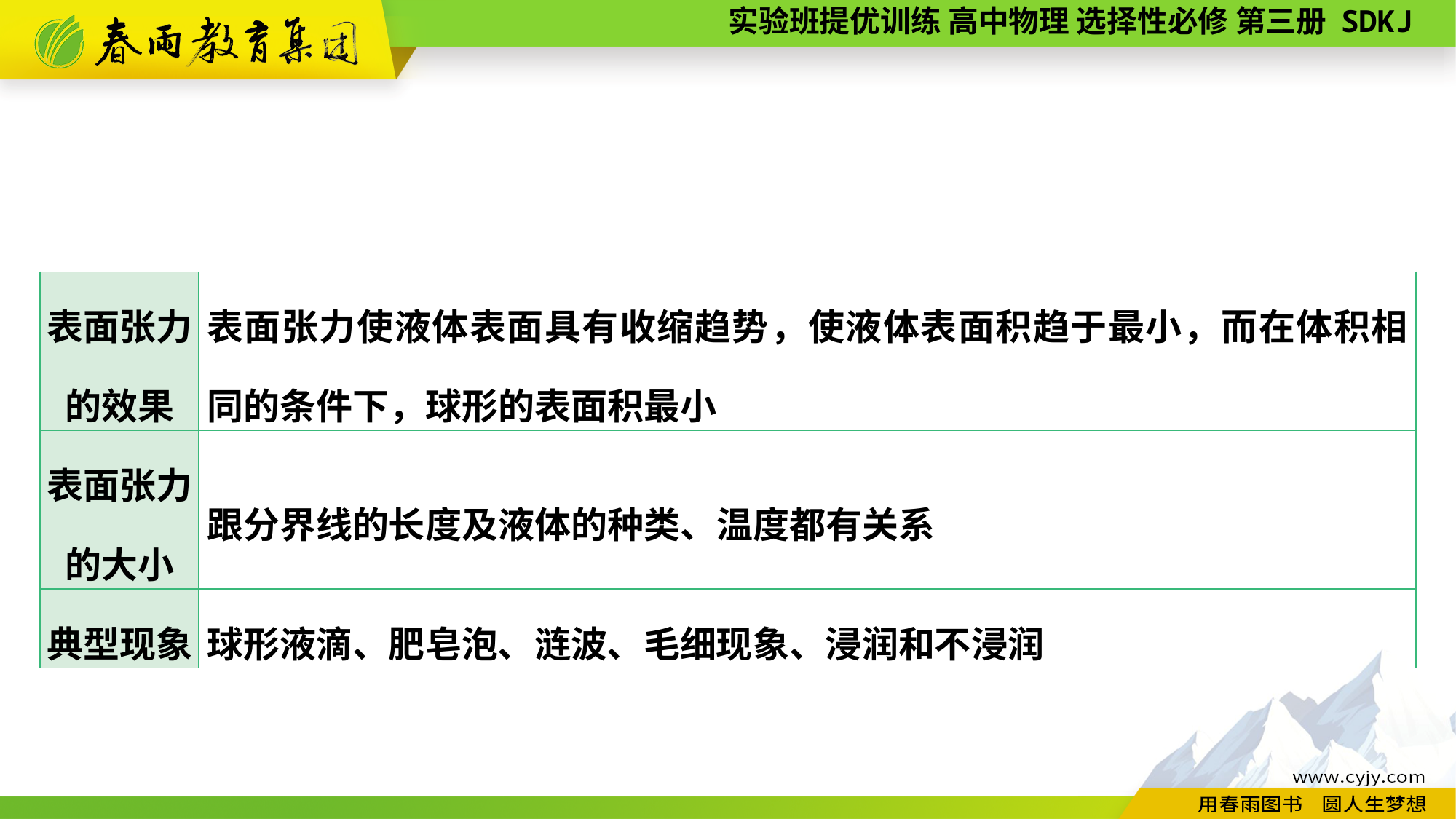

| 表面张力 的效果 | 表面张力使液体表面具有收缩趋势，使液体表面积趋于最小，而在体积相同的条件下，球形的表面积最小 |
| --- | --- |
| 表面张力 的大小 | 跟分界线的长度及液体的种类、温度都有关系 |
| 典型现象 | 球形液滴、肥皂泡、涟波、毛细现象、浸润和不浸润 |